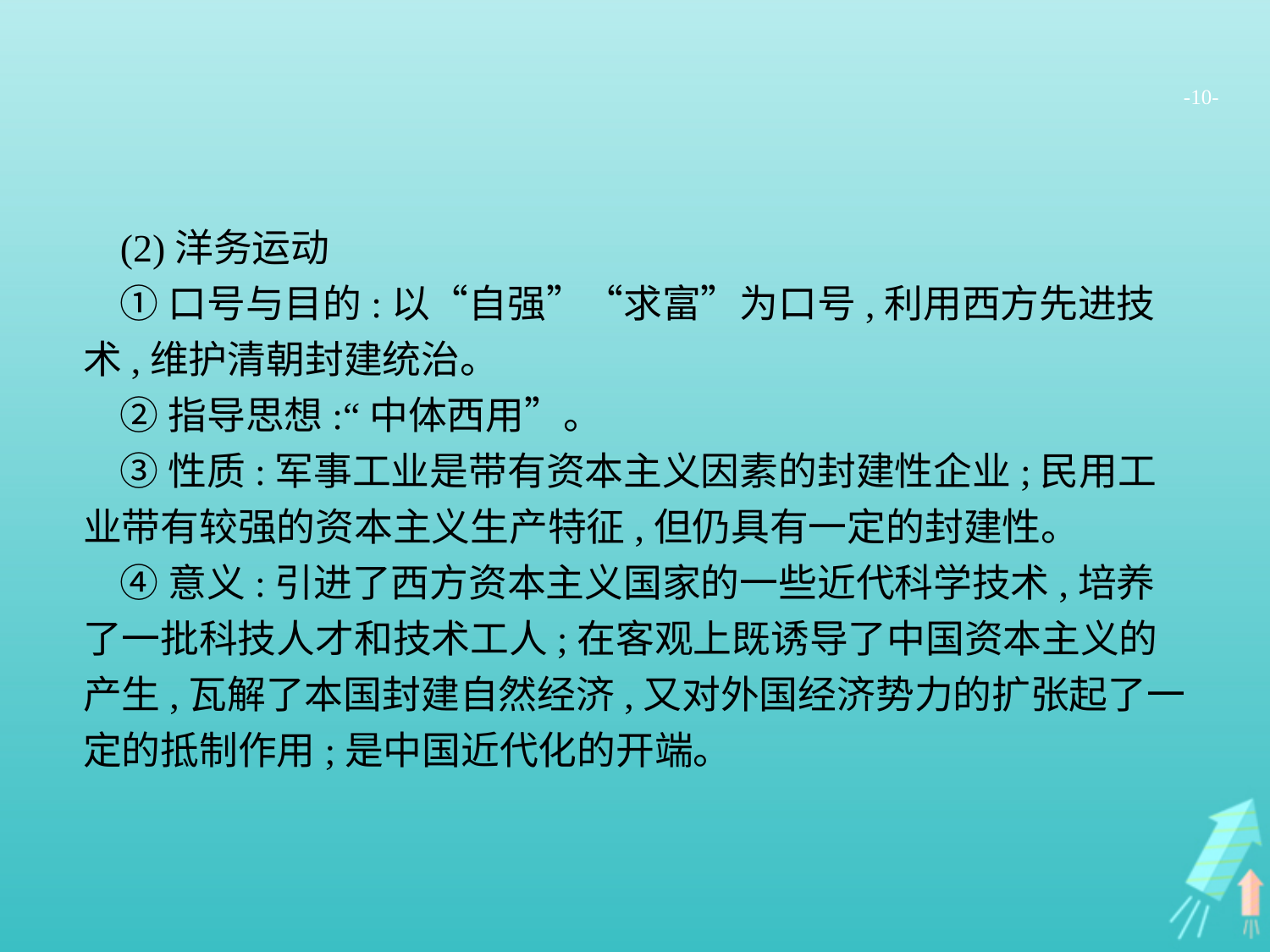

-10-
(2)洋务运动
①口号与目的:以“自强”“求富”为口号,利用西方先进技术,维护清朝封建统治。
②指导思想:“中体西用”。
③性质:军事工业是带有资本主义因素的封建性企业;民用工业带有较强的资本主义生产特征,但仍具有一定的封建性。
④意义:引进了西方资本主义国家的一些近代科学技术,培养了一批科技人才和技术工人;在客观上既诱导了中国资本主义的产生,瓦解了本国封建自然经济,又对外国经济势力的扩张起了一定的抵制作用;是中国近代化的开端。